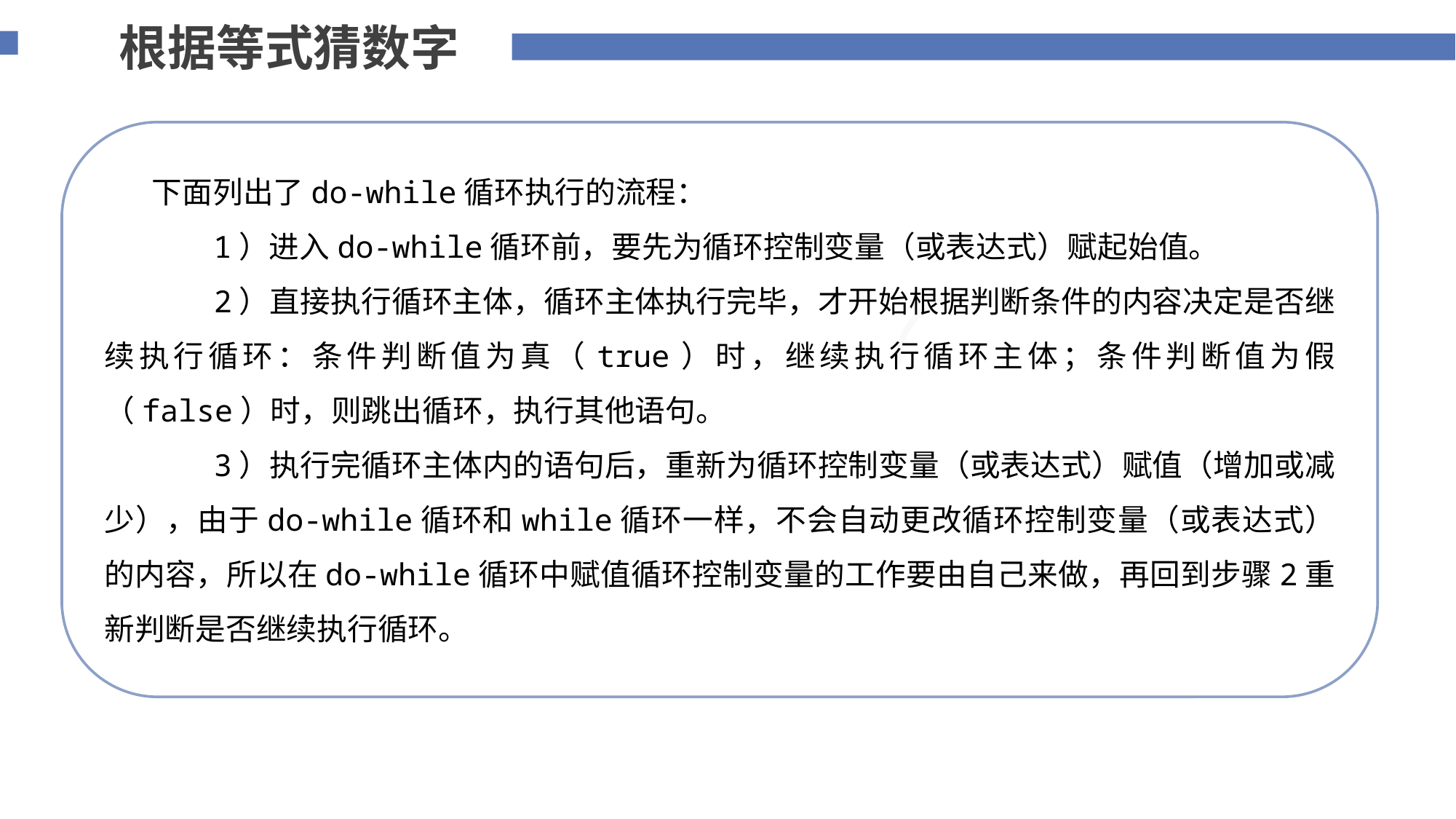

根据等式猜数字

      下面列出了do-while循环执行的流程：
      1）进入do-while循环前，要先为循环控制变量（或表达式）赋起始值。
      2）直接执行循环主体，循环主体执行完毕，才开始根据判断条件的内容决定是否继续执行循环：条件判断值为真（true）时，继续执行循环主体；条件判断值为假（false）时，则跳出循环，执行其他语句。
      3）执行完循环主体内的语句后，重新为循环控制变量（或表达式）赋值（增加或减少），由于do-while循环和while循环一样，不会自动更改循环控制变量（或表达式）的内容，所以在do-while循环中赋值循环控制变量的工作要由自己来做，再回到步骤2重新判断是否继续执行循环。

添加标题内容
您的内容打在这里，或者通过复制您的文本后，在此框中选择粘贴，并选择只保留文字。

75%